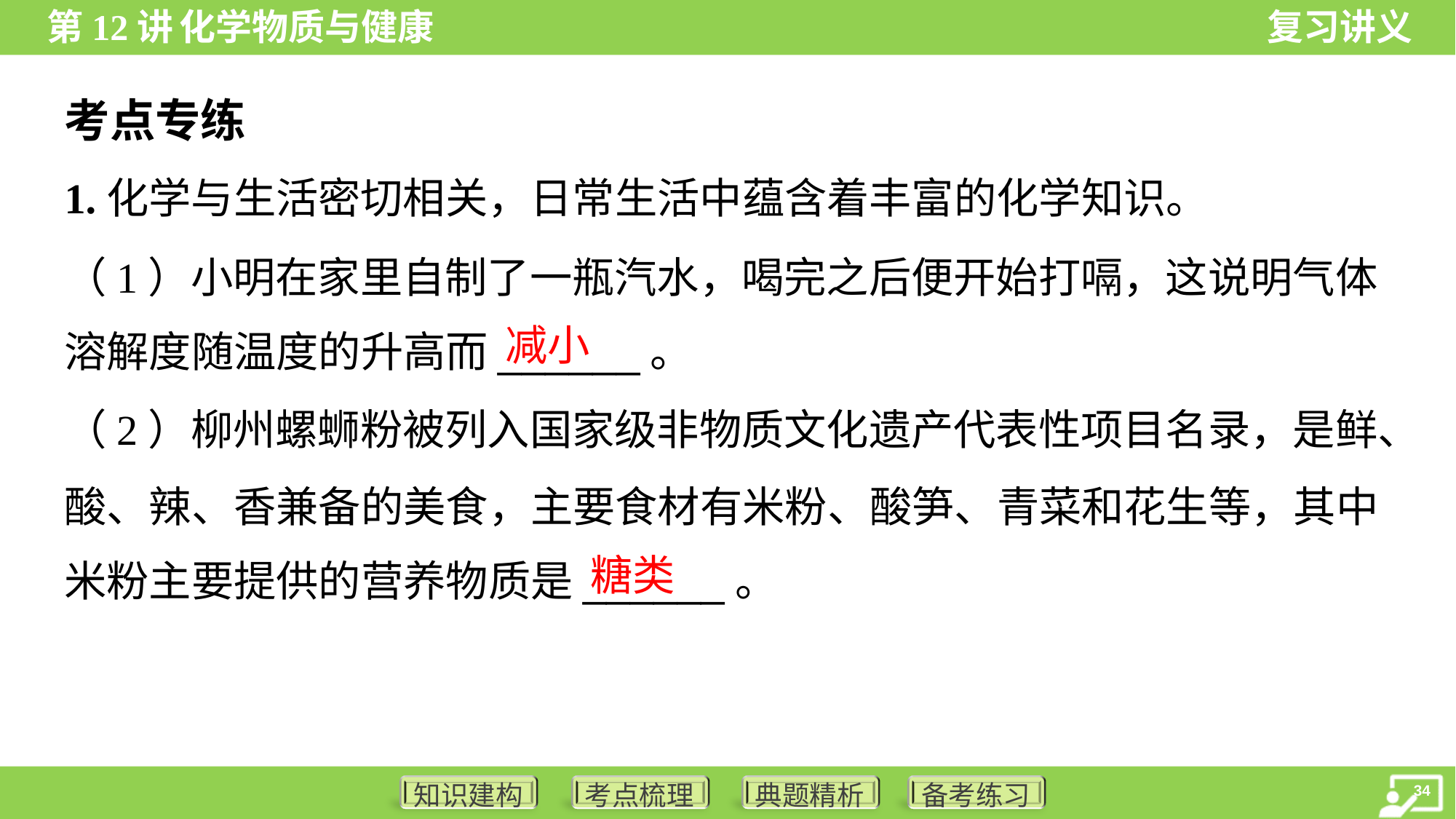

考点专练
1.化学与生活密切相关，日常生活中蕴含着丰富的化学知识。
（1）小明在家里自制了一瓶汽水，喝完之后便开始打嗝，这说明气体
溶解度随温度的升高而______。
减小
（2）柳州螺蛳粉被列入国家级非物质文化遗产代表性项目名录，是鲜、
酸、辣、香兼备的美食，主要食材有米粉、酸笋、青菜和花生等，其中
米粉主要提供的营养物质是______。
糖类